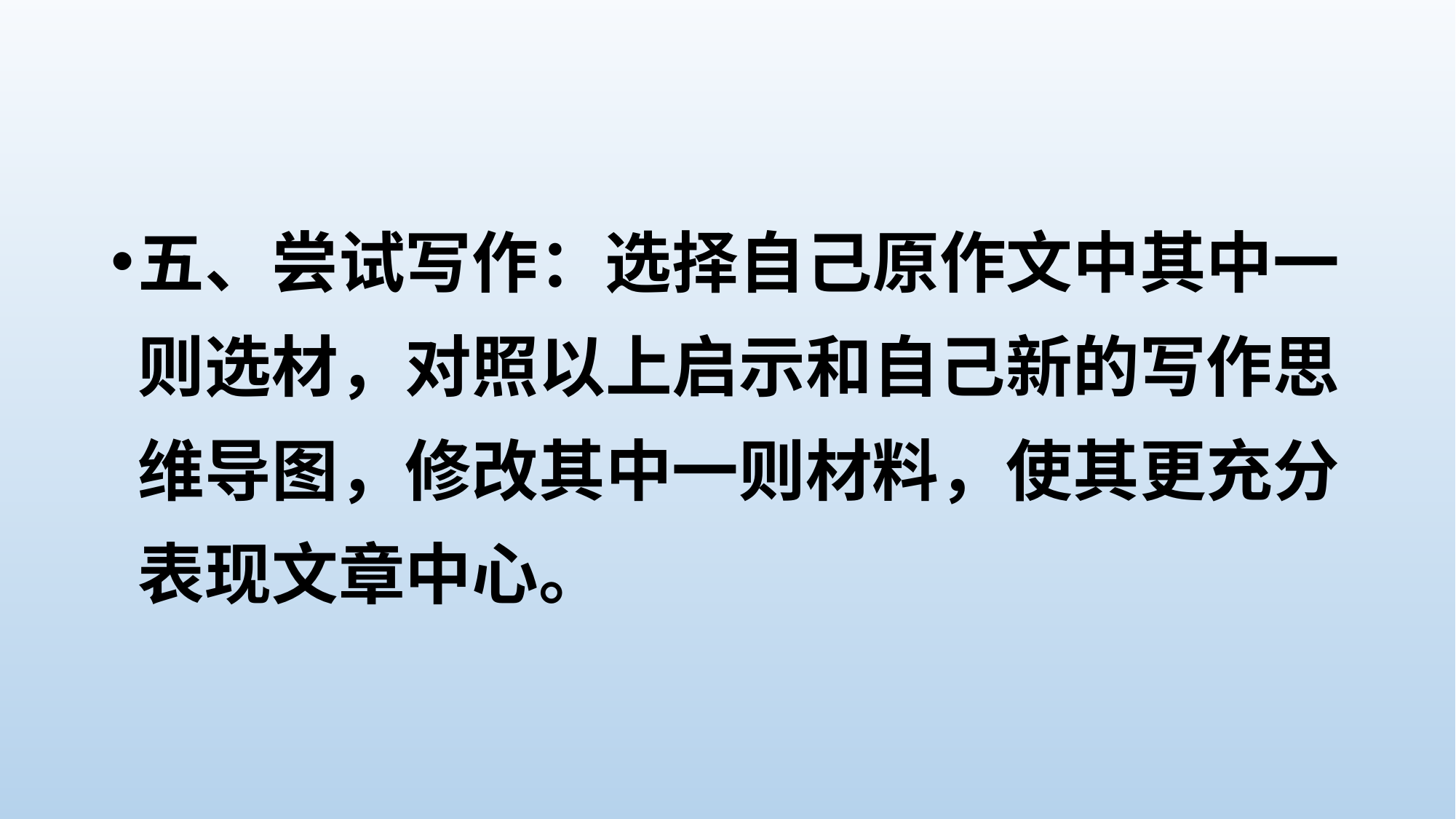

#
五、尝试写作：选择自己原作文中其中一则选材，对照以上启示和自己新的写作思维导图，修改其中一则材料，使其更充分表现文章中心。